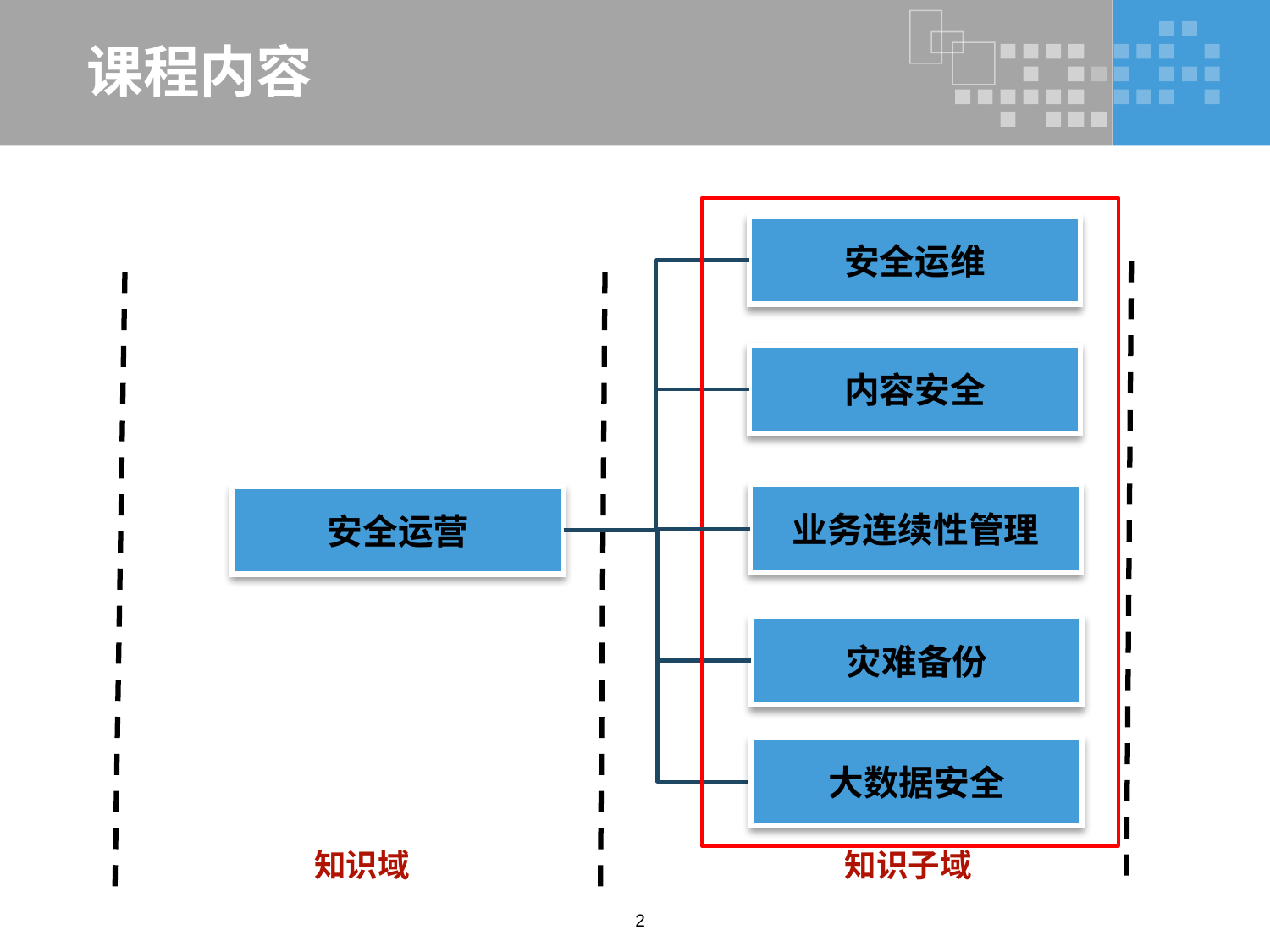

# 课程内容

安全运维

内容安全

业务连续性管理
安全运营

灾难备份
大数据安全
知识域
知识子域
2